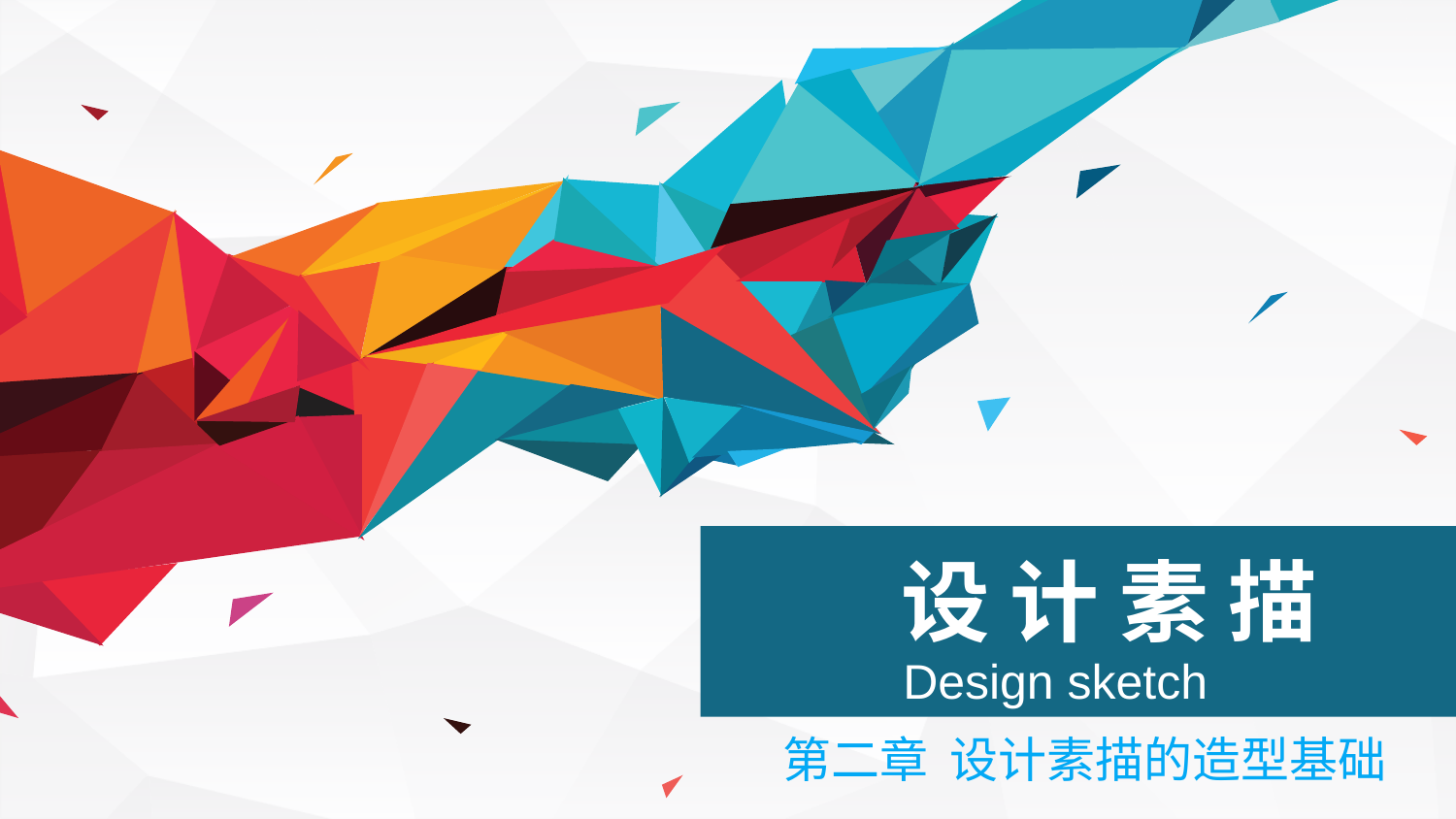

设 计 素 描
Design sketch
第二章  设计素描的造型基础